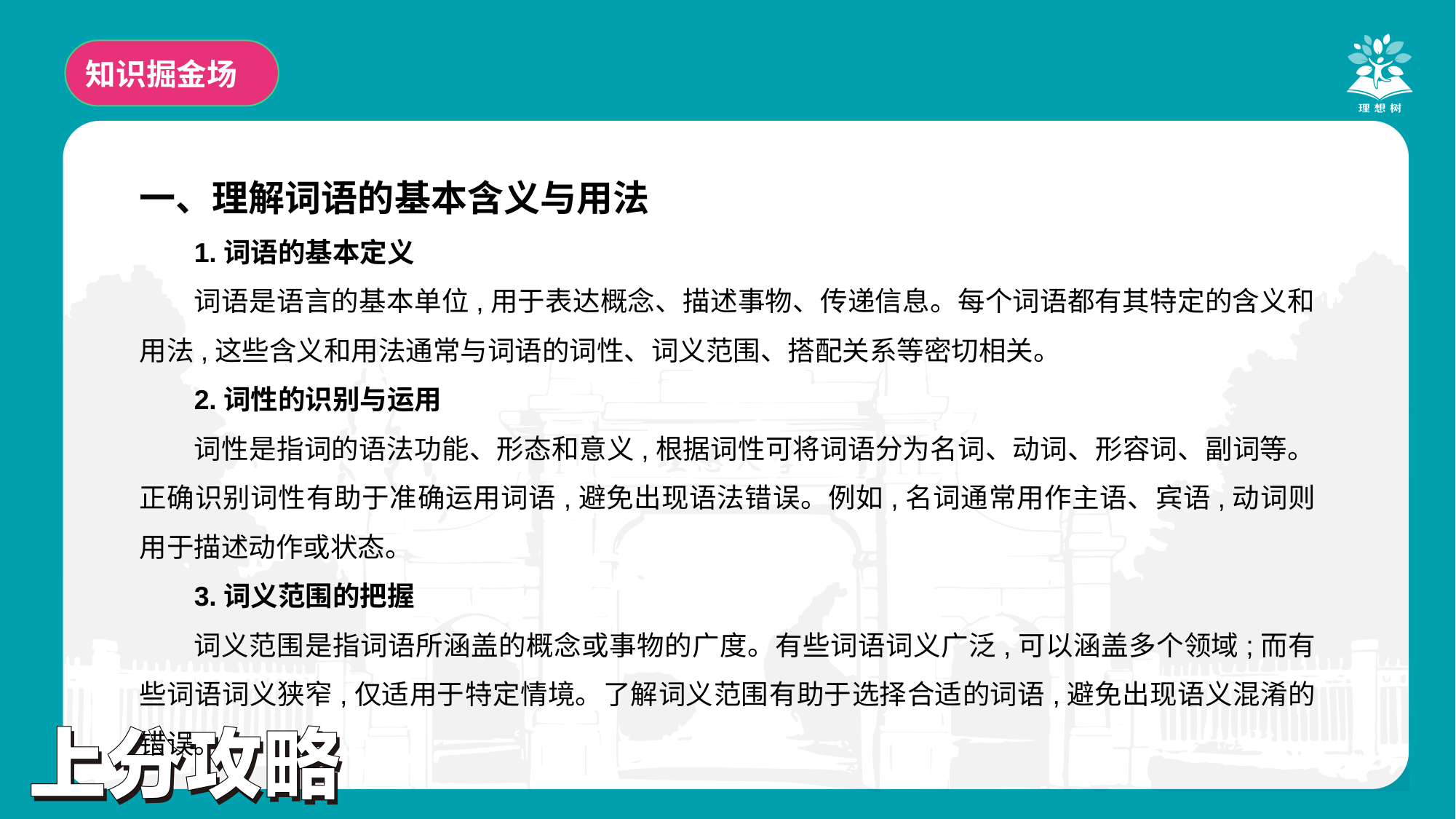

知识掘金场
一、理解词语的基本含义与用法
1.词语的基本定义
词语是语言的基本单位,用于表达概念、描述事物、传递信息。每个词语都有其特定的含义和用法,这些含义和用法通常与词语的词性、词义范围、搭配关系等密切相关。
2.词性的识别与运用
词性是指词的语法功能、形态和意义,根据词性可将词语分为名词、动词、形容词、副词等。正确识别词性有助于准确运用词语,避免出现语法错误。例如,名词通常用作主语、宾语,动词则用于描述动作或状态。
3.词义范围的把握
词义范围是指词语所涵盖的概念或事物的广度。有些词语词义广泛,可以涵盖多个领域;而有些词语词义狭窄,仅适用于特定情境。了解词义范围有助于选择合适的词语,避免出现语义混淆的错误。